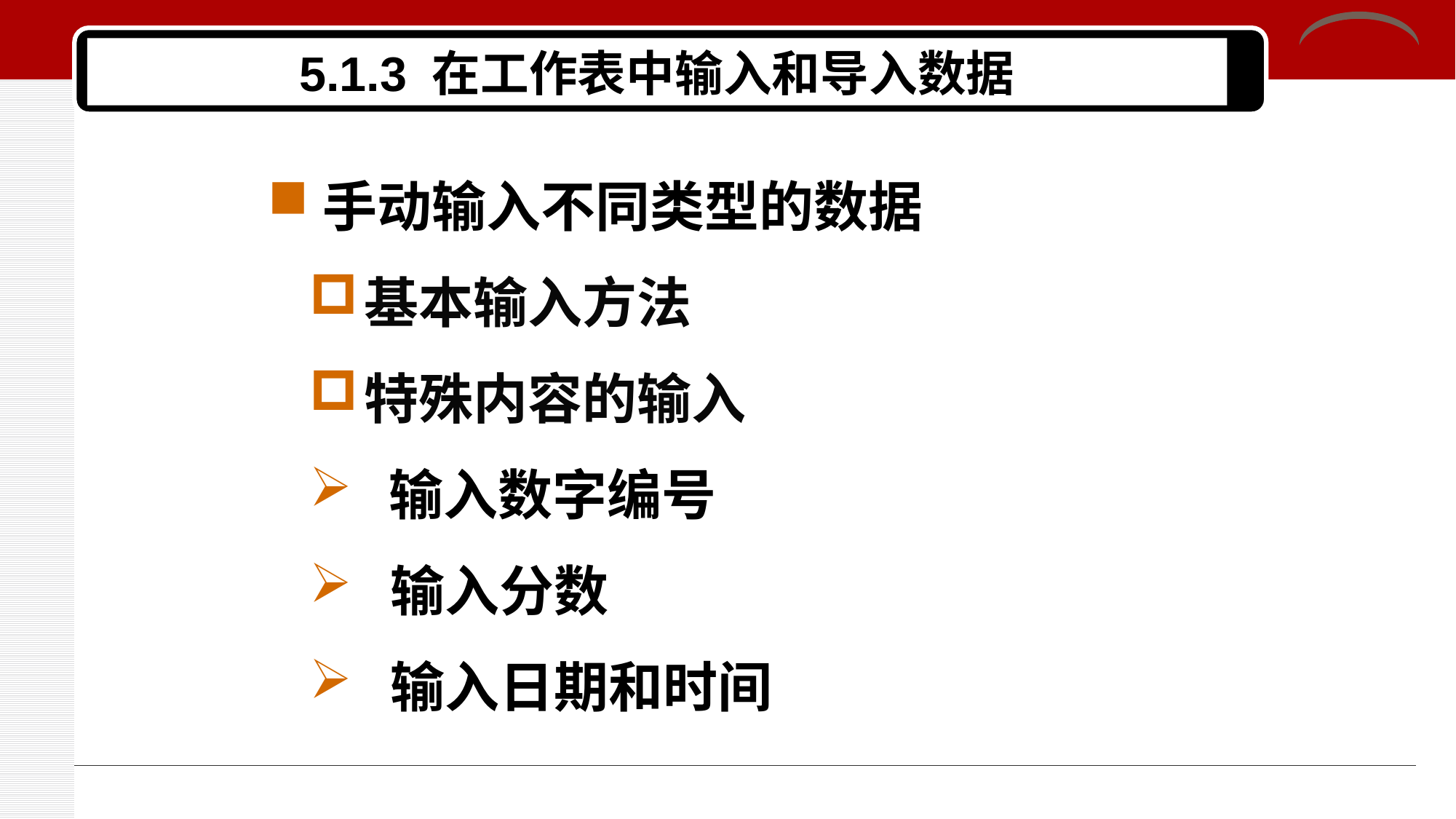

# 5.1.3 在工作表中输入和导入数据
手动输入不同类型的数据
基本输入方法
特殊内容的输入
 输入数字编号
  输入分数
  输入日期和时间